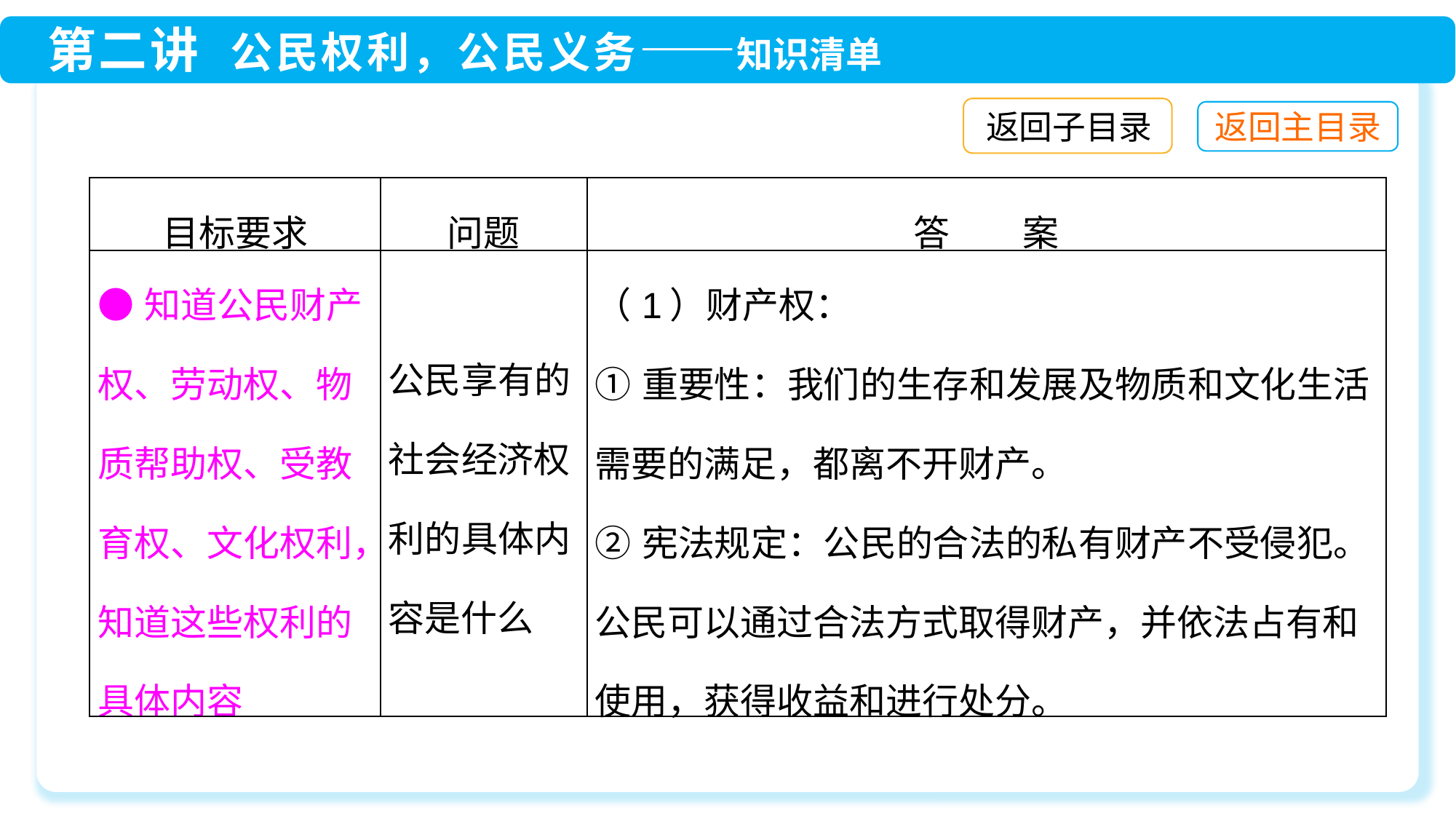

返回子目录
| 目标要求 | 问题 | 答　　案 |
| --- | --- | --- |
| ●知道公民财产权、劳动权、物质帮助权、受教育权、文化权利，知道这些权利的具体内容 | 公民享有的社会经济权利的具体内容是什么 | （1）财产权： ①重要性：我们的生存和发展及物质和文化生活需要的满足，都离不开财产。 ②宪法规定：公民的合法的私有财产不受侵犯。公民可以通过合法方式取得财产，并依法占有和使用，获得收益和进行处分。 |